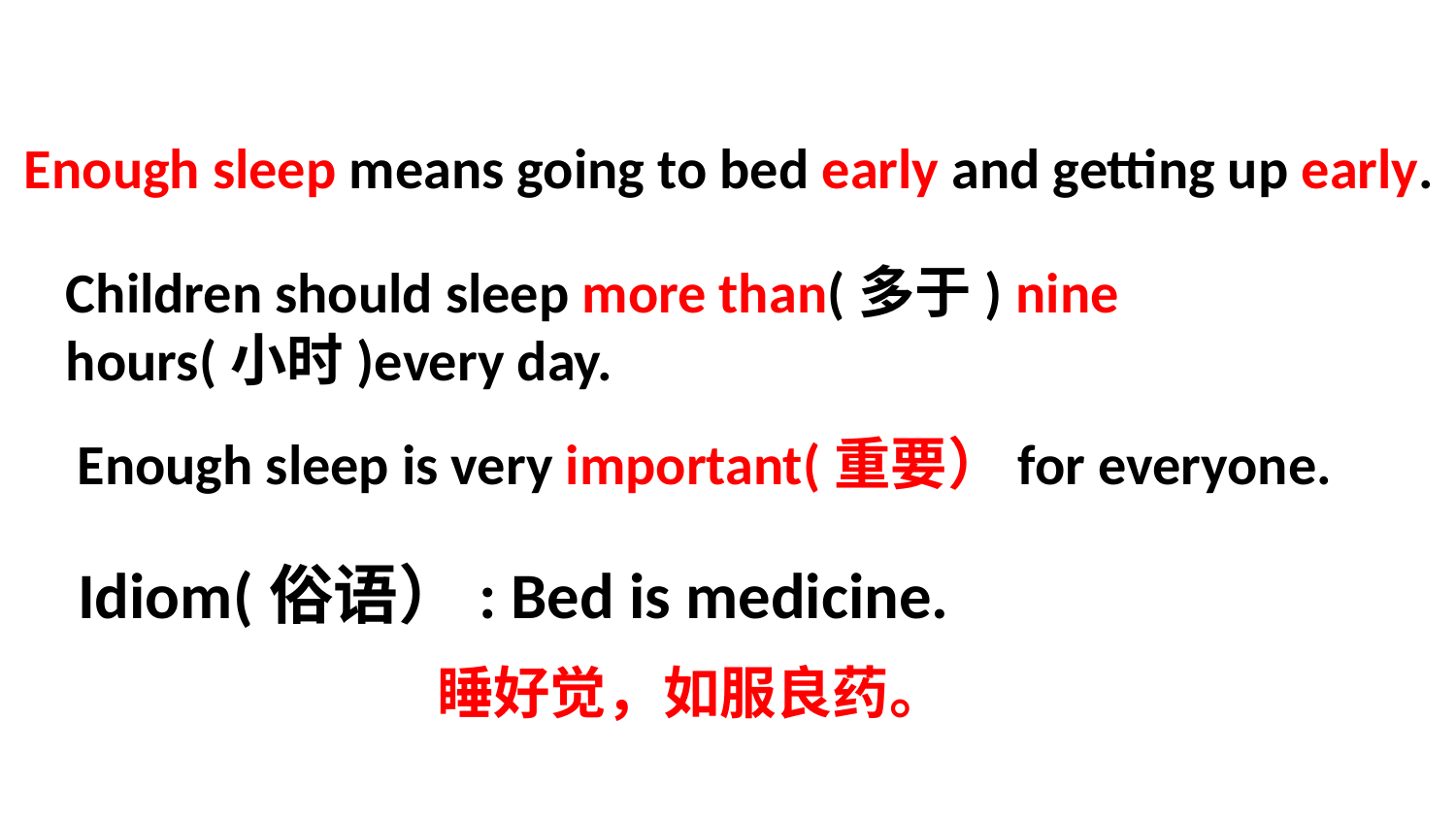

Enough sleep means going to bed early and getting up early.
Children should sleep more than(多于) nine hours(小时)every day.
Enough sleep is very important(重要）for everyone.
Idiom(俗语）: Bed is medicine.
睡好觉，如服良药。